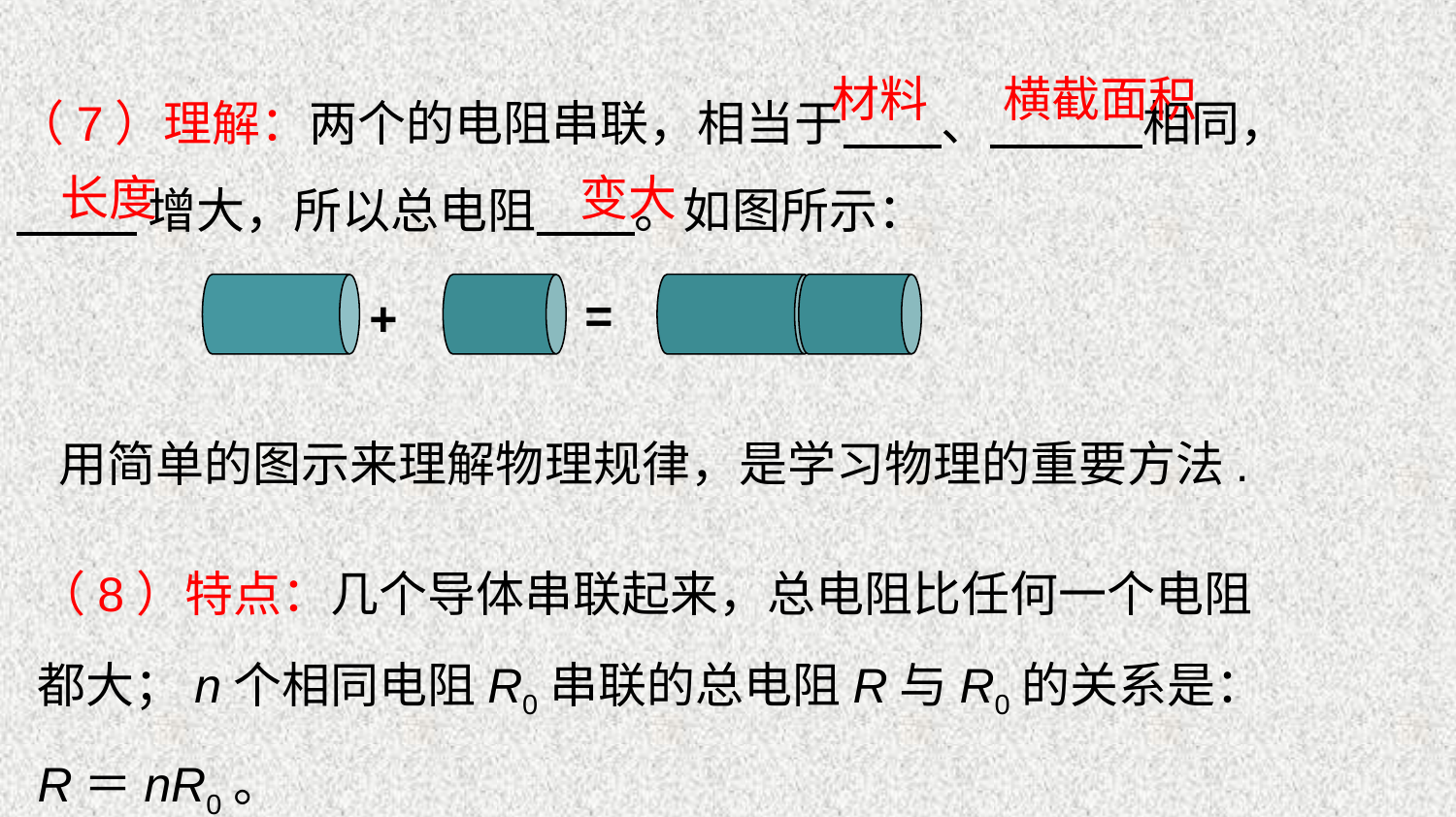

（7）理解：两个的电阻串联，相当于         、              相同，
           增大，所以总电阻         。如图所示：
材料
横截面积
变大
长度

=
+
用简单的图示来理解物理规律，是学习物理的重要方法.
（8）特点：几个导体串联起来，总电阻比任何一个电阻都大；n个相同电阻R0串联的总电阻R与R0的关系是：R＝nR0。